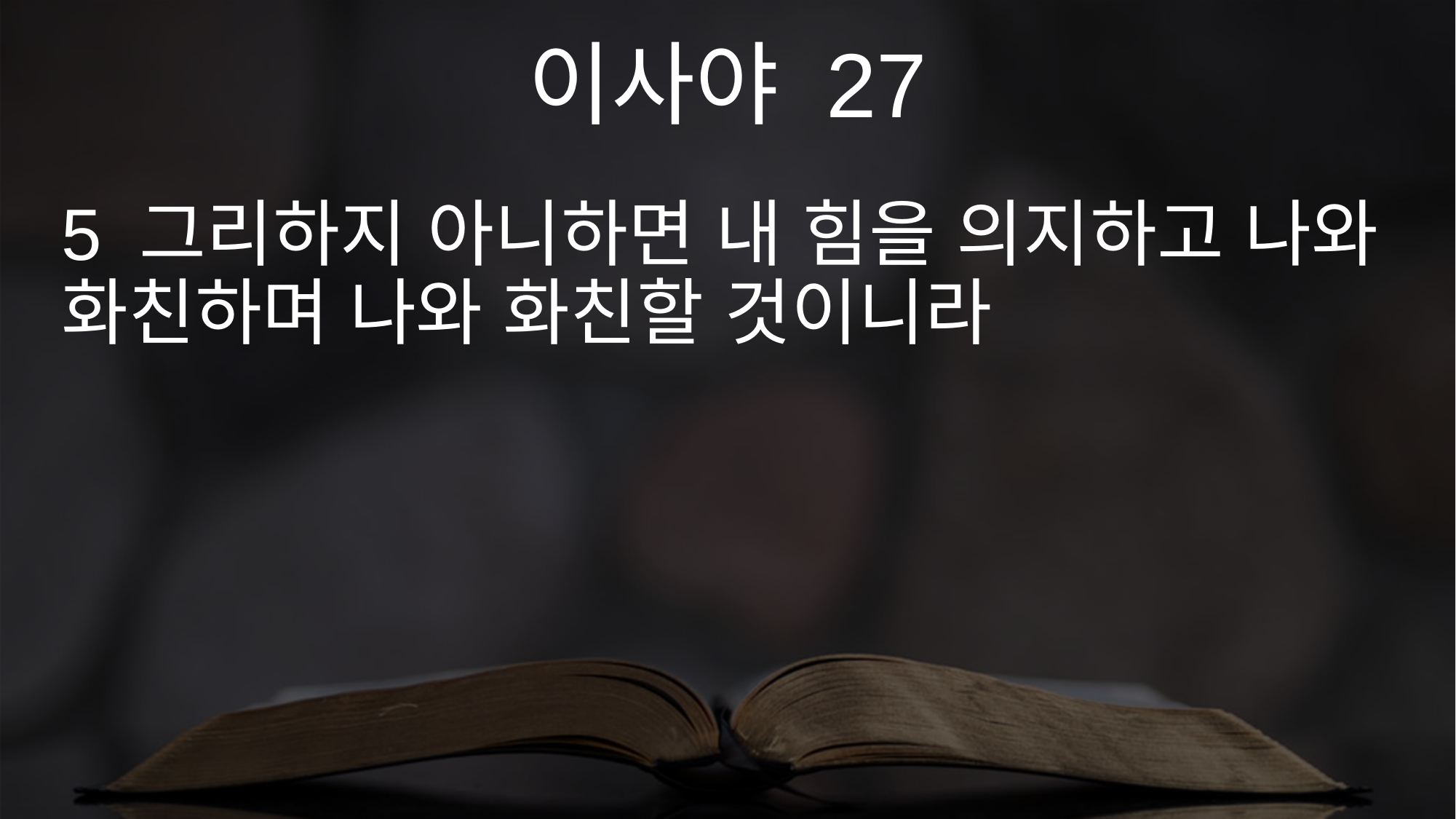

이사야 27
5 그리하지 아니하면 내 힘을 의지하고 나와 화친하며 나와 화친할 것이니라